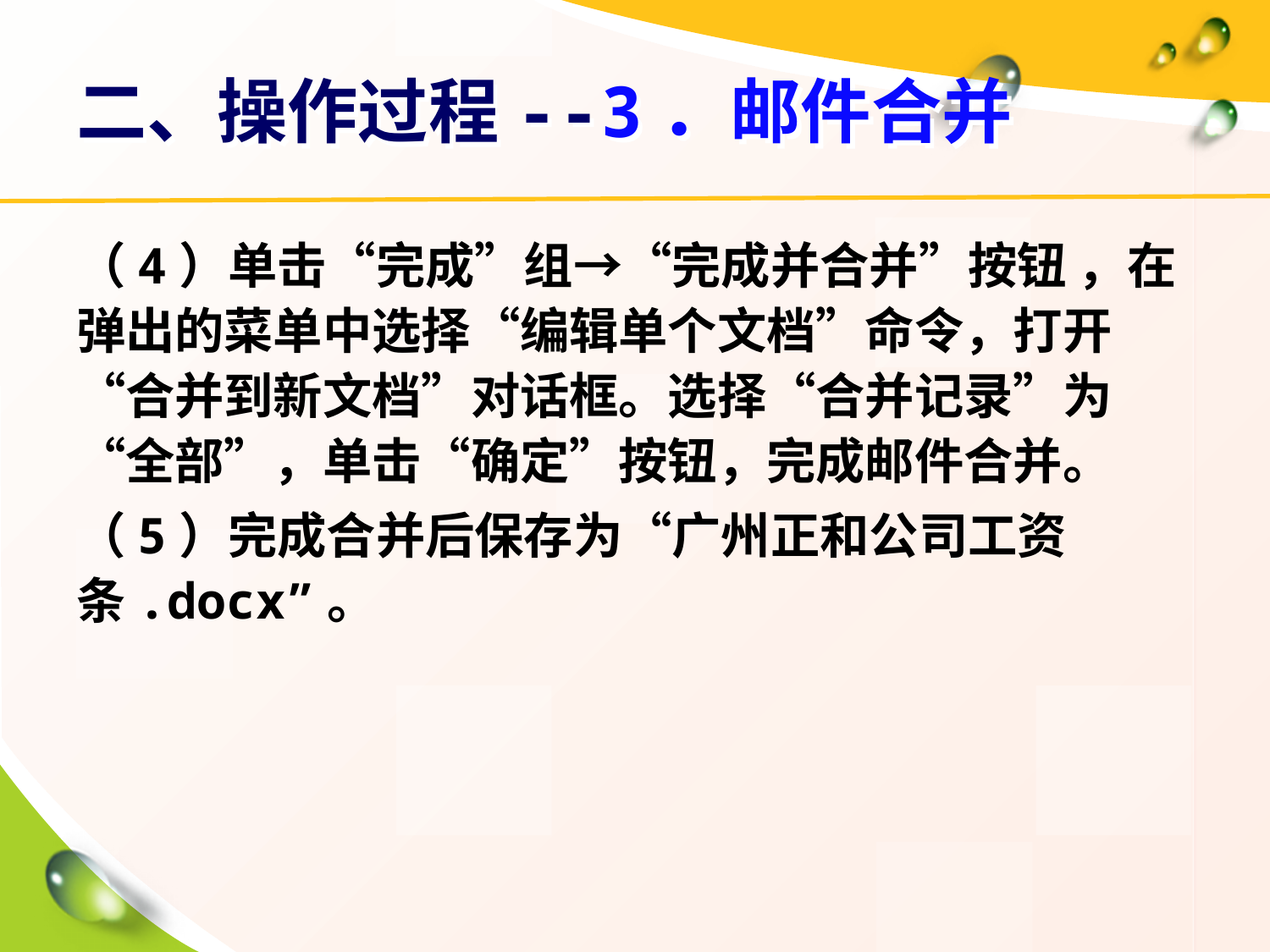

# 二、操作过程--3．邮件合并
（4）单击“完成”组→“完成并合并”按钮 ，在弹出的菜单中选择“编辑单个文档”命令，打开“合并到新文档”对话框。选择“合并记录”为“全部”，单击“确定”按钮，完成邮件合并。
（5）完成合并后保存为“广州正和公司工资条.docx”。